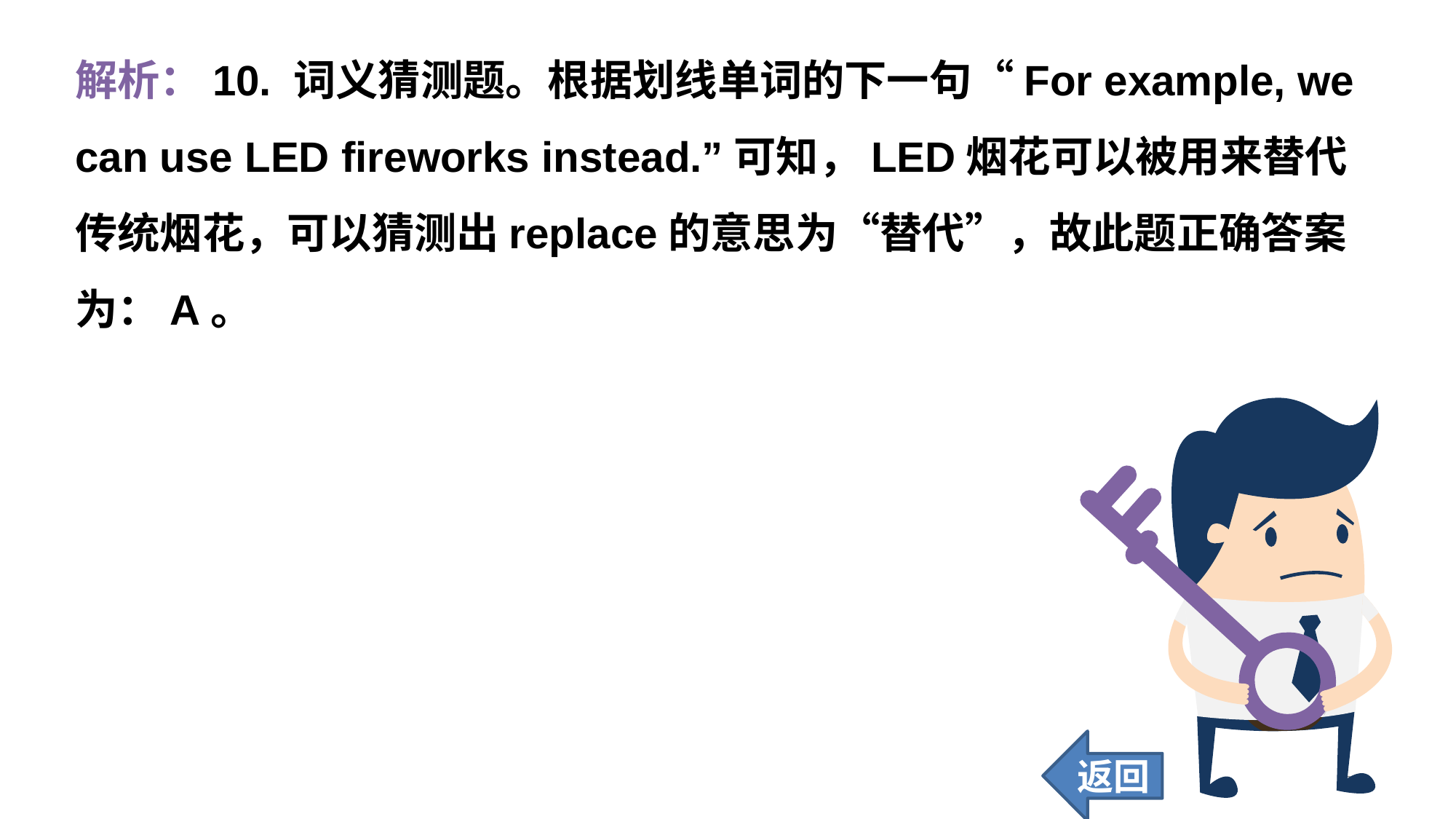

解析：10. 词义猜测题。根据划线单词的下一句“For example, we can use LED fireworks instead.”可知，LED烟花可以被用来替代传统烟花，可以猜测出replace的意思为“替代”，故此题正确答案为：A。

返回
230